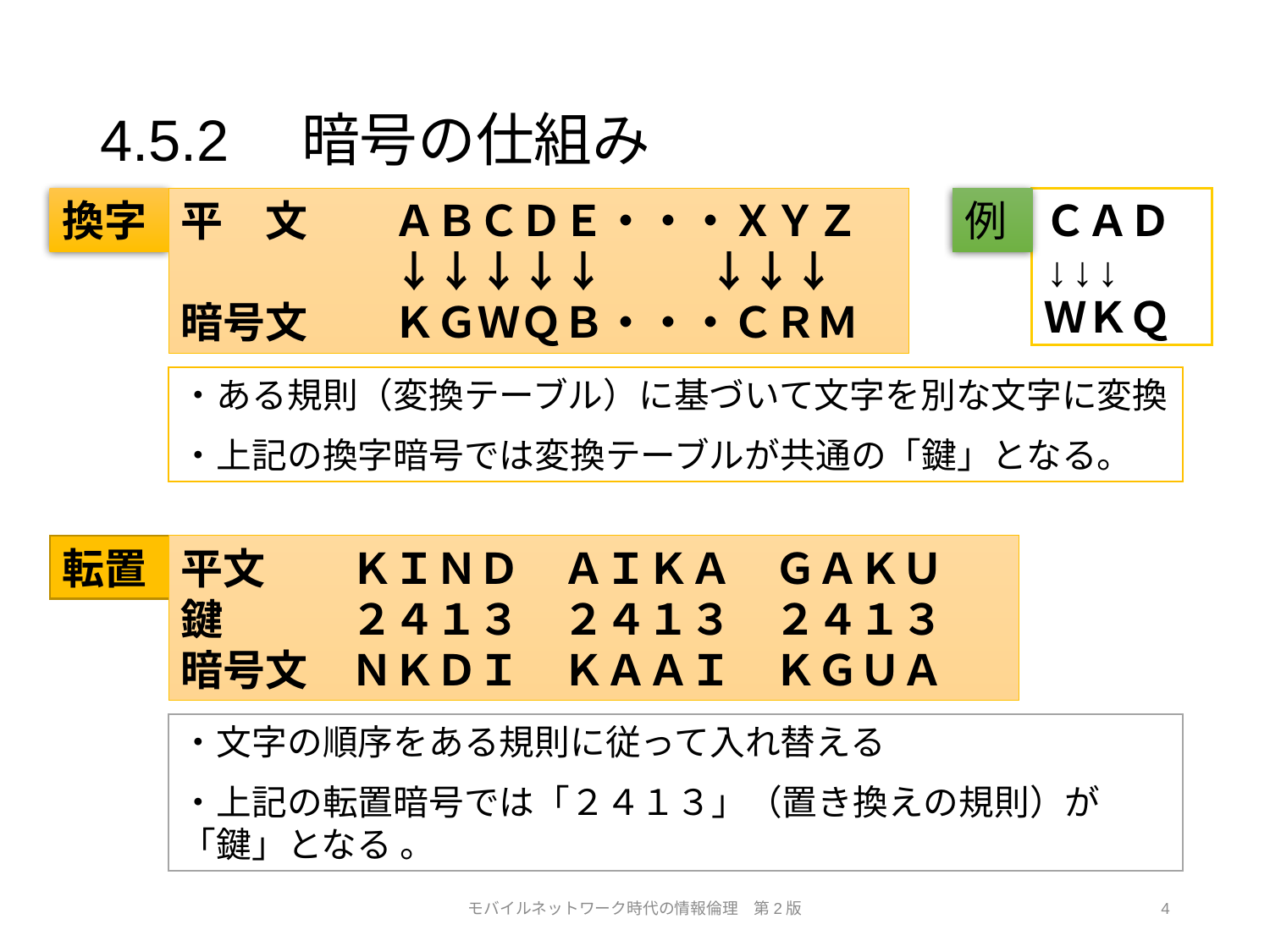

# 4.5.2　暗号の仕組み
換字
平　文　　ＡＢＣＤＥ・・・ＸＹＺ
　　　　　↓↓↓↓↓ 　　 ↓↓↓
暗号文　　ＫＧＷＱＢ・・・ＣＲＭ
例
ＣＡＤ
↓↓↓
ＷＫＱ
・ある規則（変換テーブル）に基づいて文字を別な文字に変換
・上記の換字暗号では変換テーブルが共通の「鍵」となる。
転置
平文　　ＫＩＮＤ　ＡＩＫＡ　ＧＡＫＵ
鍵　　　２４１３　２４１３　２４１３
暗号文　ＮＫＤＩ　ＫＡＡＩ　ＫＧＵＡ
・文字の順序をある規則に従って入れ替える
・上記の転置暗号では「２４１３」（置き換えの規則）が「鍵」となる 。
モバイルネットワーク時代の情報倫理　第2版
4